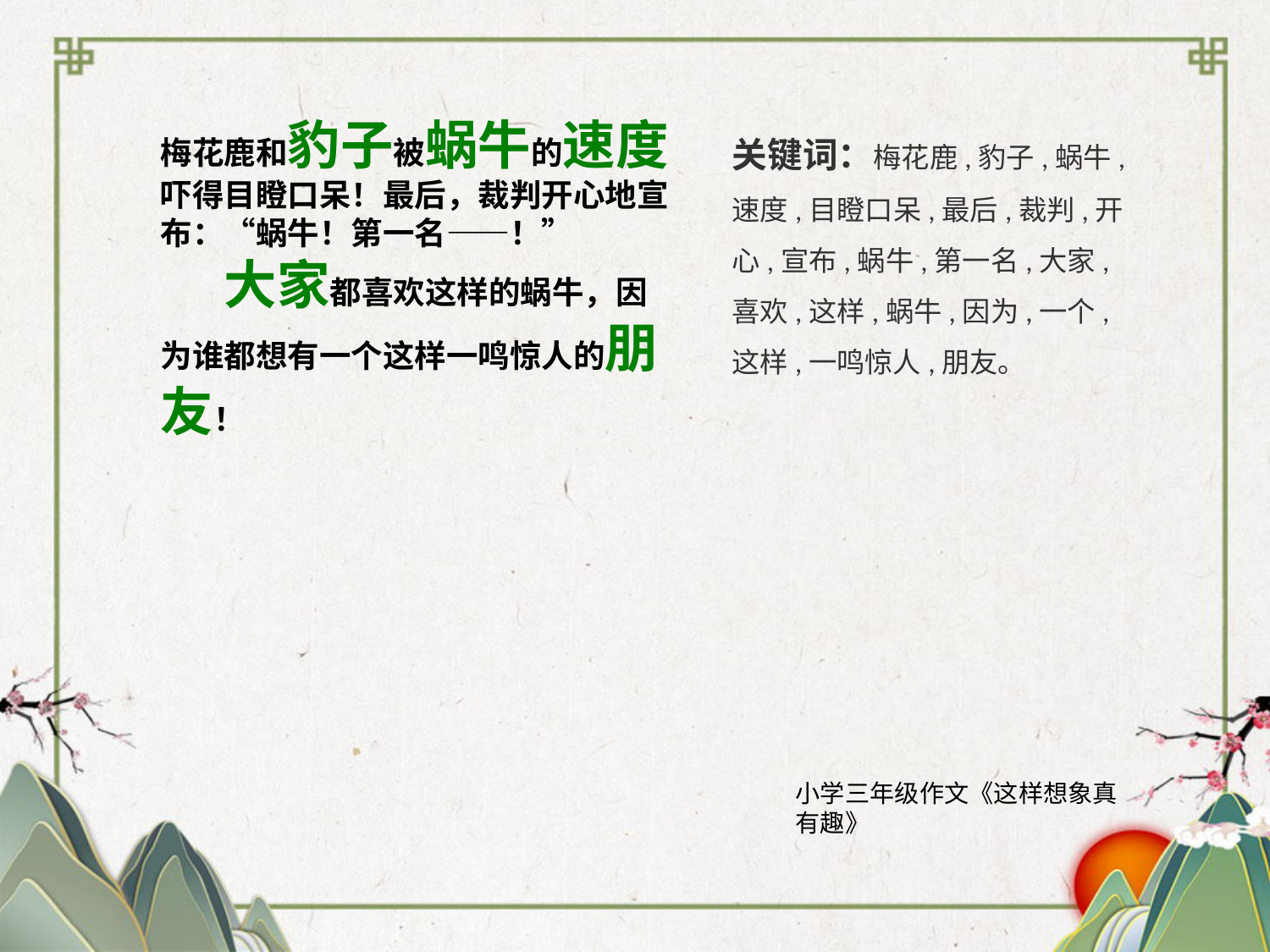

梅花鹿和豹子被蜗牛的速度吓得目瞪口呆！最后，裁判开心地宣布：“蜗牛！第一名——！”
　　大家都喜欢这样的蜗牛，因为谁都想有一个这样一鸣惊人的朋友！
关键词：梅花鹿,豹子,蜗牛,速度,目瞪口呆,最后,裁判,开心,宣布,蜗牛,第一名,大家,喜欢,这样,蜗牛,因为,一个,这样,一鸣惊人,朋友。
小学三年级作文《这样想象真有趣》